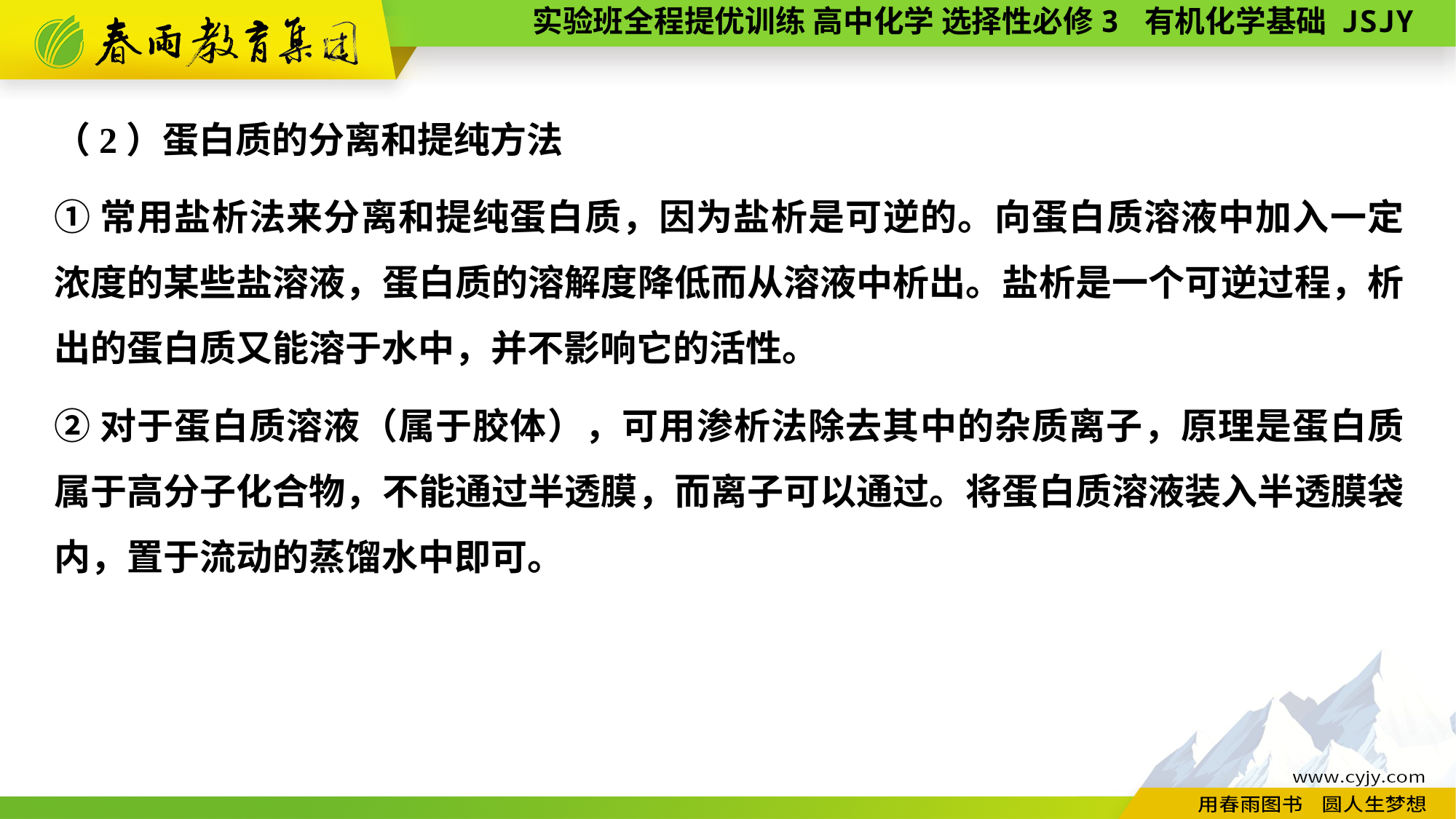

（2）蛋白质的分离和提纯方法
①常用盐析法来分离和提纯蛋白质，因为盐析是可逆的。向蛋白质溶液中加入一定浓度的某些盐溶液，蛋白质的溶解度降低而从溶液中析出。盐析是一个可逆过程，析出的蛋白质又能溶于水中，并不影响它的活性。
②对于蛋白质溶液（属于胶体），可用渗析法除去其中的杂质离子，原理是蛋白质属于高分子化合物，不能通过半透膜，而离子可以通过。将蛋白质溶液装入半透膜袋内，置于流动的蒸馏水中即可。